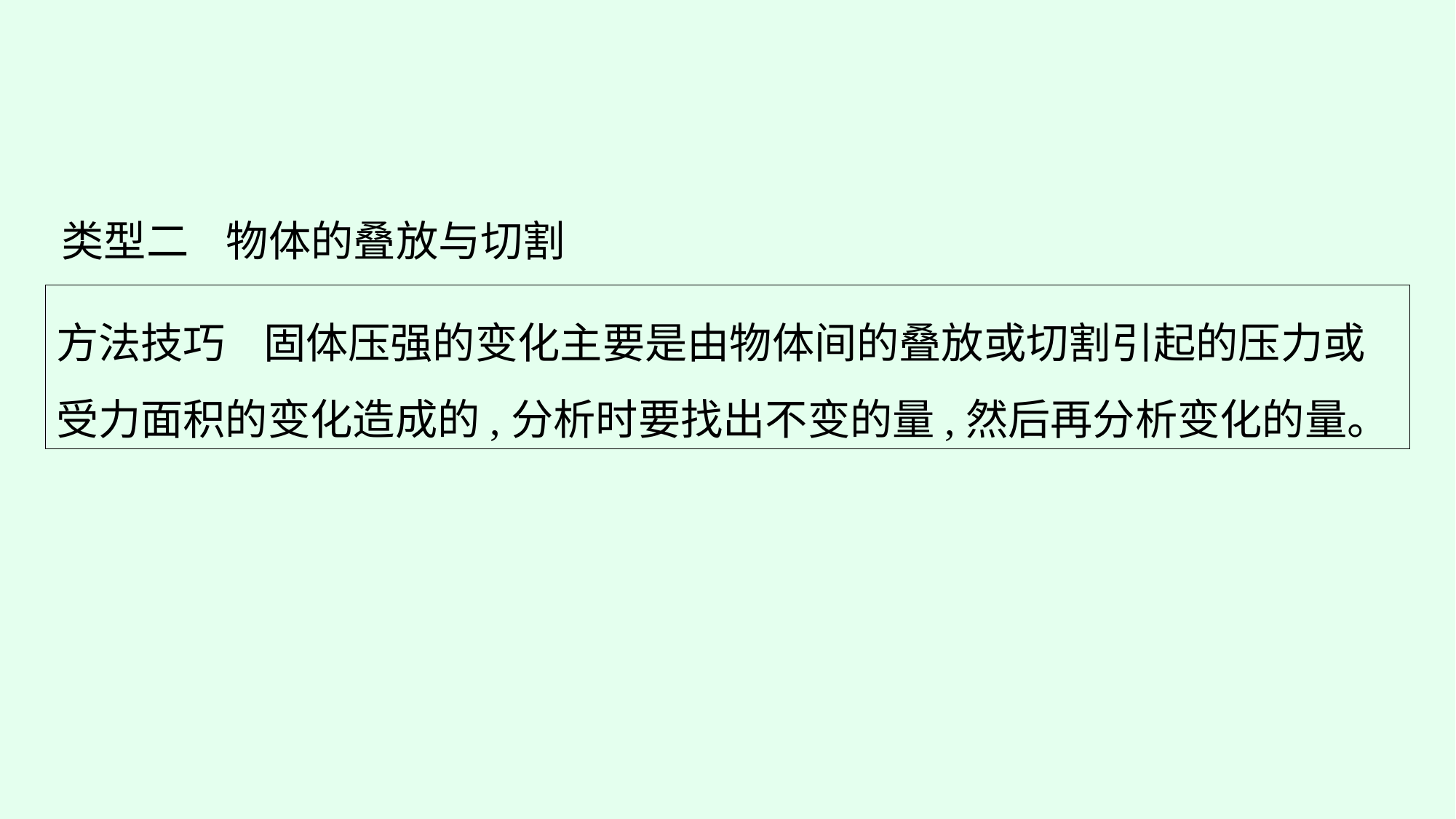

类型二    物体的叠放与切割
方法技巧    固体压强的变化主要是由物体间的叠放或切割引起的压力或受力面积的变化造成的,分析时要找出不变的量,然后再分析变化的量。